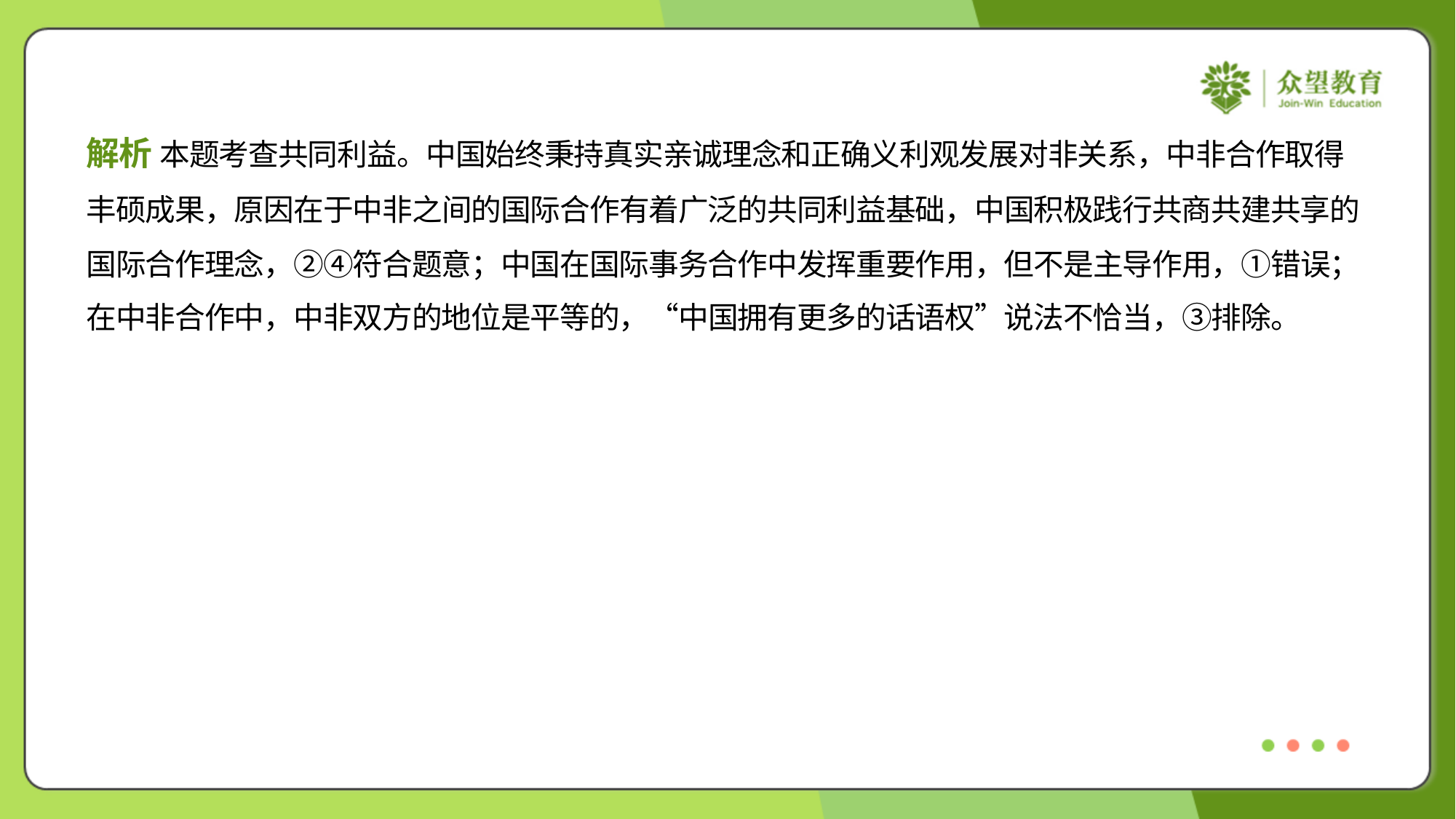

解析 本题考查共同利益。中国始终秉持真实亲诚理念和正确义利观发展对非关系，中非合作取得
丰硕成果，原因在于中非之间的国际合作有着广泛的共同利益基础，中国积极践行共商共建共享的
国际合作理念，②④符合题意；中国在国际事务合作中发挥重要作用，但不是主导作用，①错误；
在中非合作中，中非双方的地位是平等的，“中国拥有更多的话语权”说法不恰当，③排除。